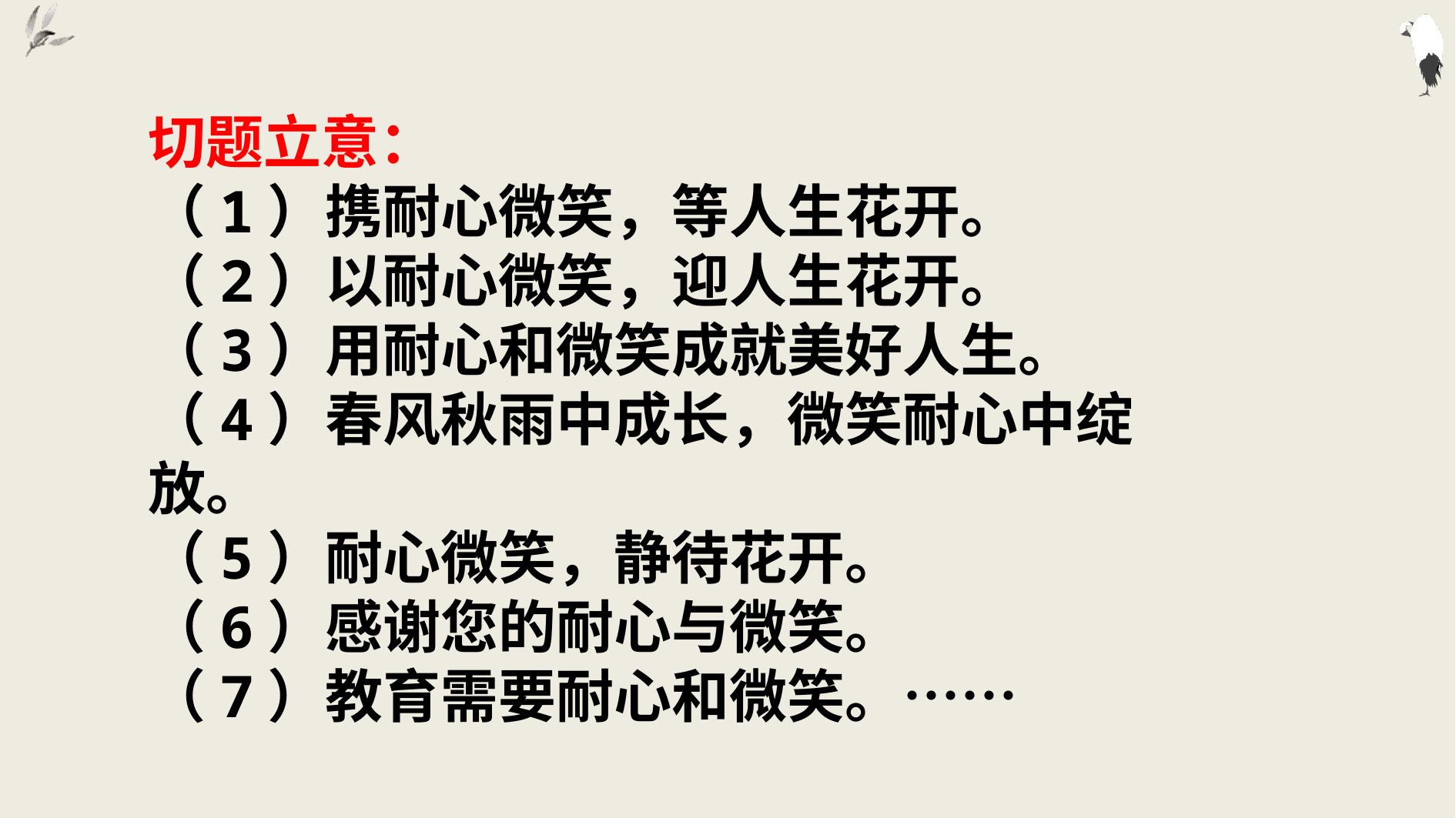

切题立意：
（1）携耐心微笑，等人生花开。
（2）以耐心微笑，迎人生花开。
（3）用耐心和微笑成就美好人生。
（4）春风秋雨中成长，微笑耐心中绽放。
（5）耐心微笑，静待花开。
（6）感谢您的耐心与微笑。
（7）教育需要耐心和微笑。……